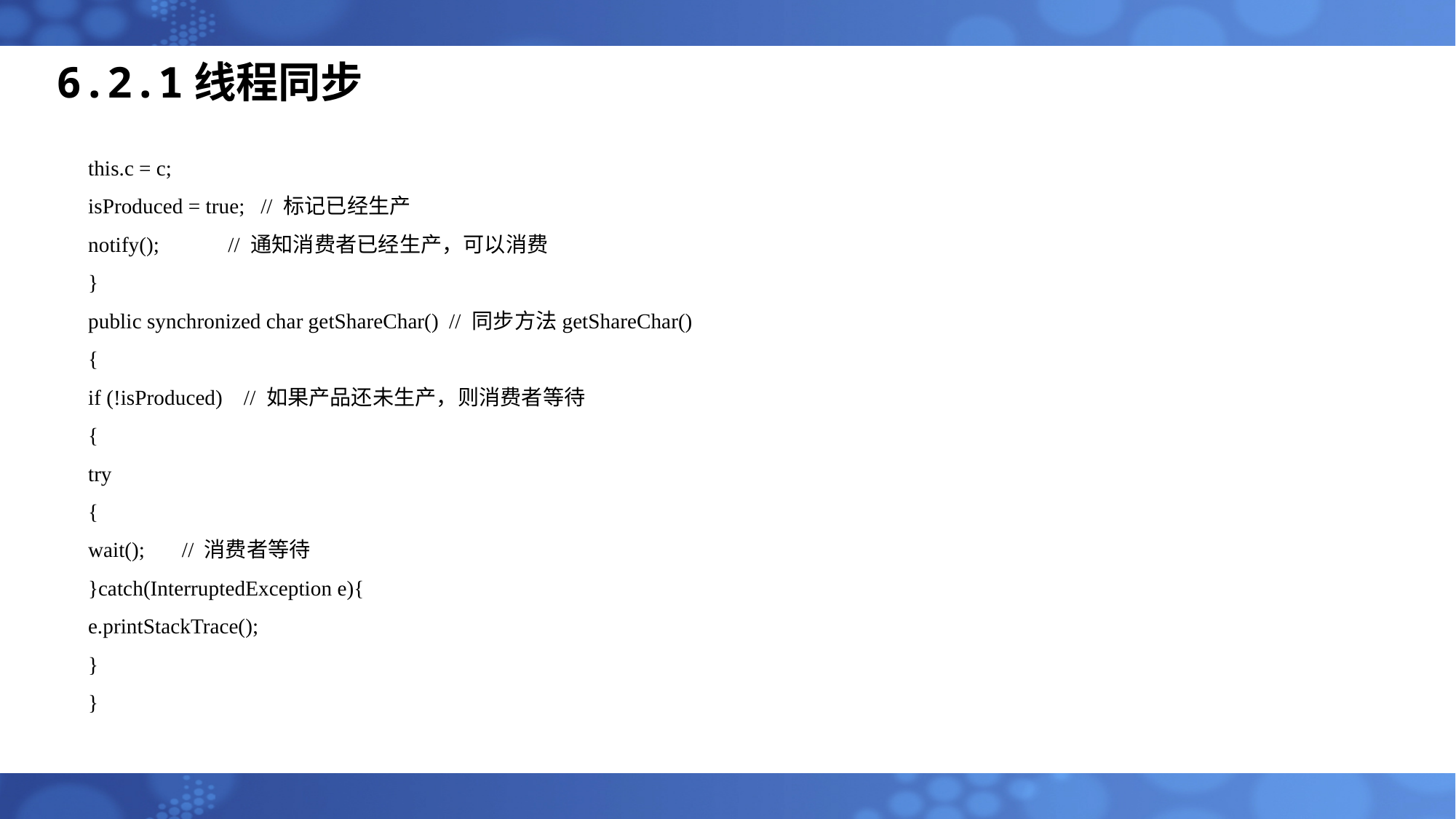

6.2.1线程同步
this.c = c;
isProduced = true;   // 标记已经生产
notify();             // 通知消费者已经生产，可以消费
}
public synchronized char getShareChar()  // 同步方法getShareChar()
{
if (!isProduced)    // 如果产品还未生产，则消费者等待
{
try
{
wait();       // 消费者等待
}catch(InterruptedException e){
e.printStackTrace();
}
}